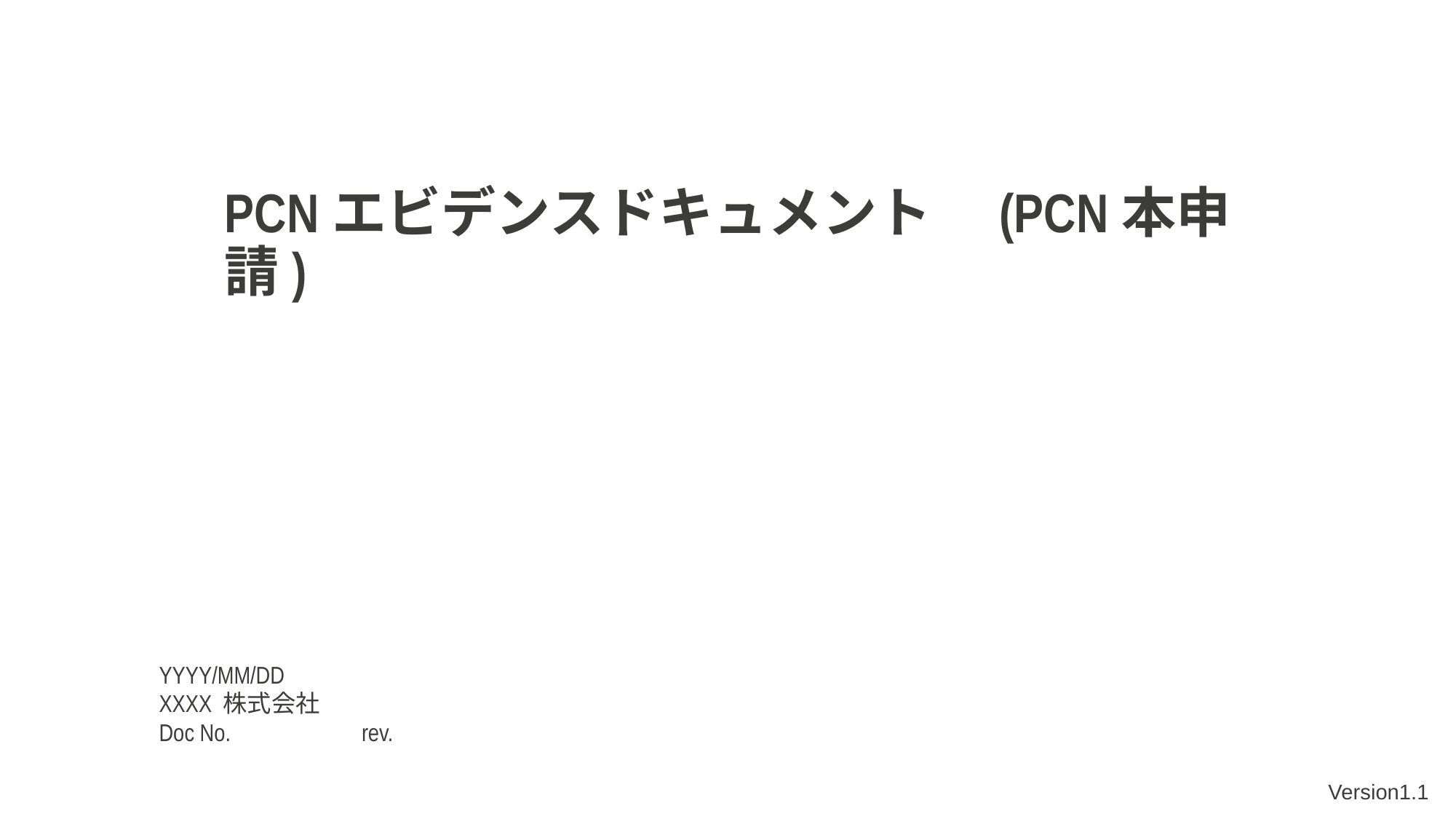

PCNエビデンスドキュメント　(PCN本申請)
Yyyy/mm/dd
XXXX 株式会社
Doc No.                        rev.
Version1.1